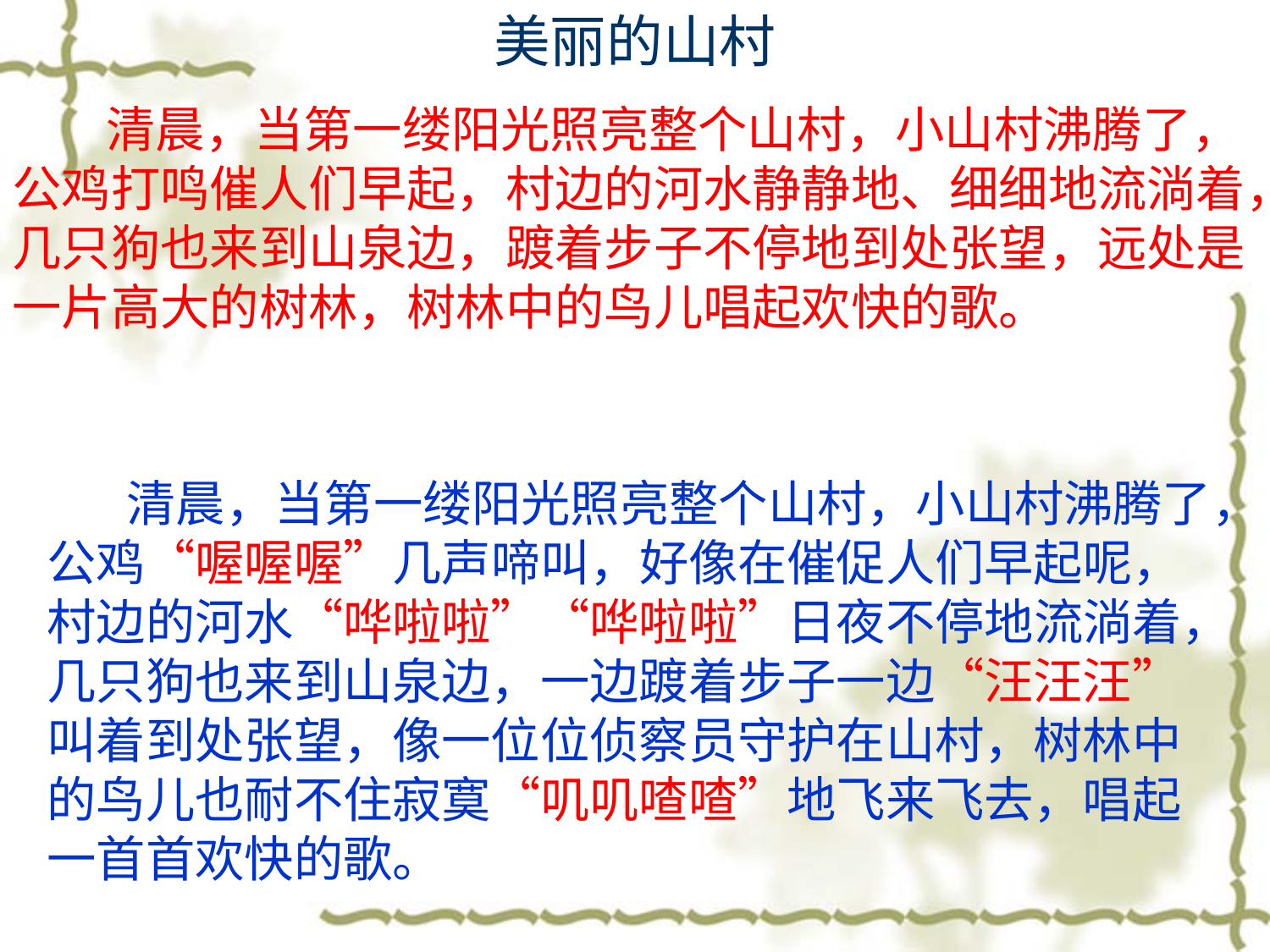

美丽的山村
            清晨，当第一缕阳光照亮整个山村，小山村沸腾了，公鸡打鸣催人们早起，村边的河水静静地、细细地流淌着，几只狗也来到山泉边，踱着步子不停地到处张望，远处是一片高大的树林，树林中的鸟儿唱起欢快的歌。
          清晨，当第一缕阳光照亮整个山村，小山村沸腾了，公鸡“喔喔喔”几声啼叫，好像在催促人们早起呢，村边的河水“哗啦啦”“哗啦啦”日夜不停地流淌着，几只狗也来到山泉边，一边踱着步子一边“汪汪汪”叫着到处张望，像一位位侦察员守护在山村，树林中的鸟儿也耐不住寂寞“叽叽喳喳”地飞来飞去，唱起一首首欢快的歌。